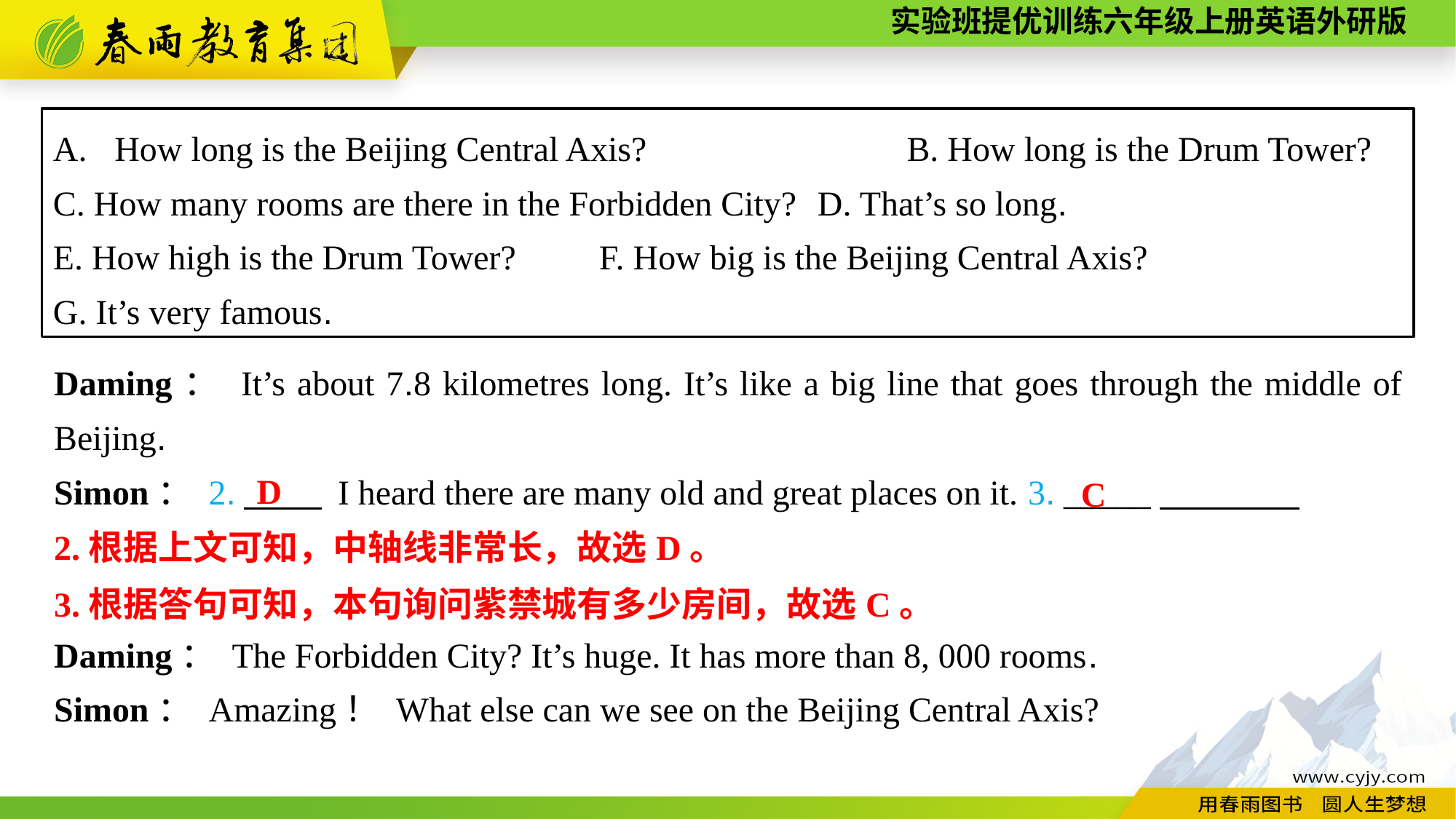

How long is the Beijing Central Axis?　　	B. How long is the Drum Tower?
C. How many rooms are there in the Forbidden City?	D. That’s so long.
E. How high is the Drum Tower?	F. How big is the Beijing Central Axis?
G. It’s very famous.
Daming： It’s about 7.8 kilometres long. It’s like a big line that goes through the middle of Beijing.
Simon： 2.　　  I heard there are many old and great places on it. 3. _____

Daming： The Forbidden City? It’s huge. It has more than 8, 000 rooms.
Simon： Amazing！ What else can we see on the Beijing Central Axis?
D
C
2.根据上文可知，中轴线非常长，故选D。
3.根据答句可知，本句询问紫禁城有多少房间，故选C。